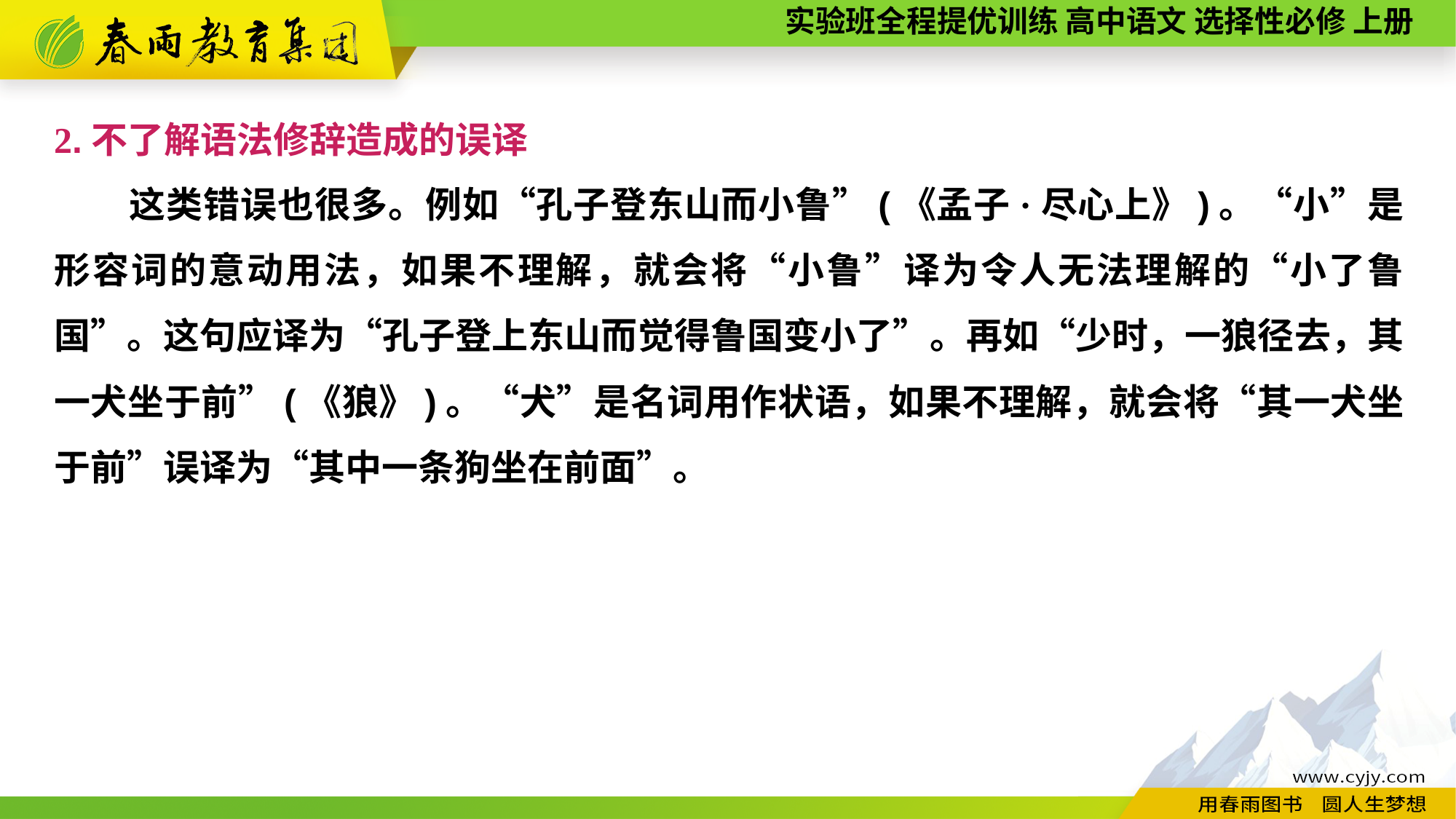

2.不了解语法修辞造成的误译
这类错误也很多。例如“孔子登东山而小鲁”(《孟子·尽心上》)。“小”是形容词的意动用法，如果不理解，就会将“小鲁”译为令人无法理解的“小了鲁国”。这句应译为“孔子登上东山而觉得鲁国变小了”。再如“少时，一狼径去，其一犬坐于前”(《狼》)。“犬”是名词用作状语，如果不理解，就会将“其一犬坐于前”误译为“其中一条狗坐在前面”。